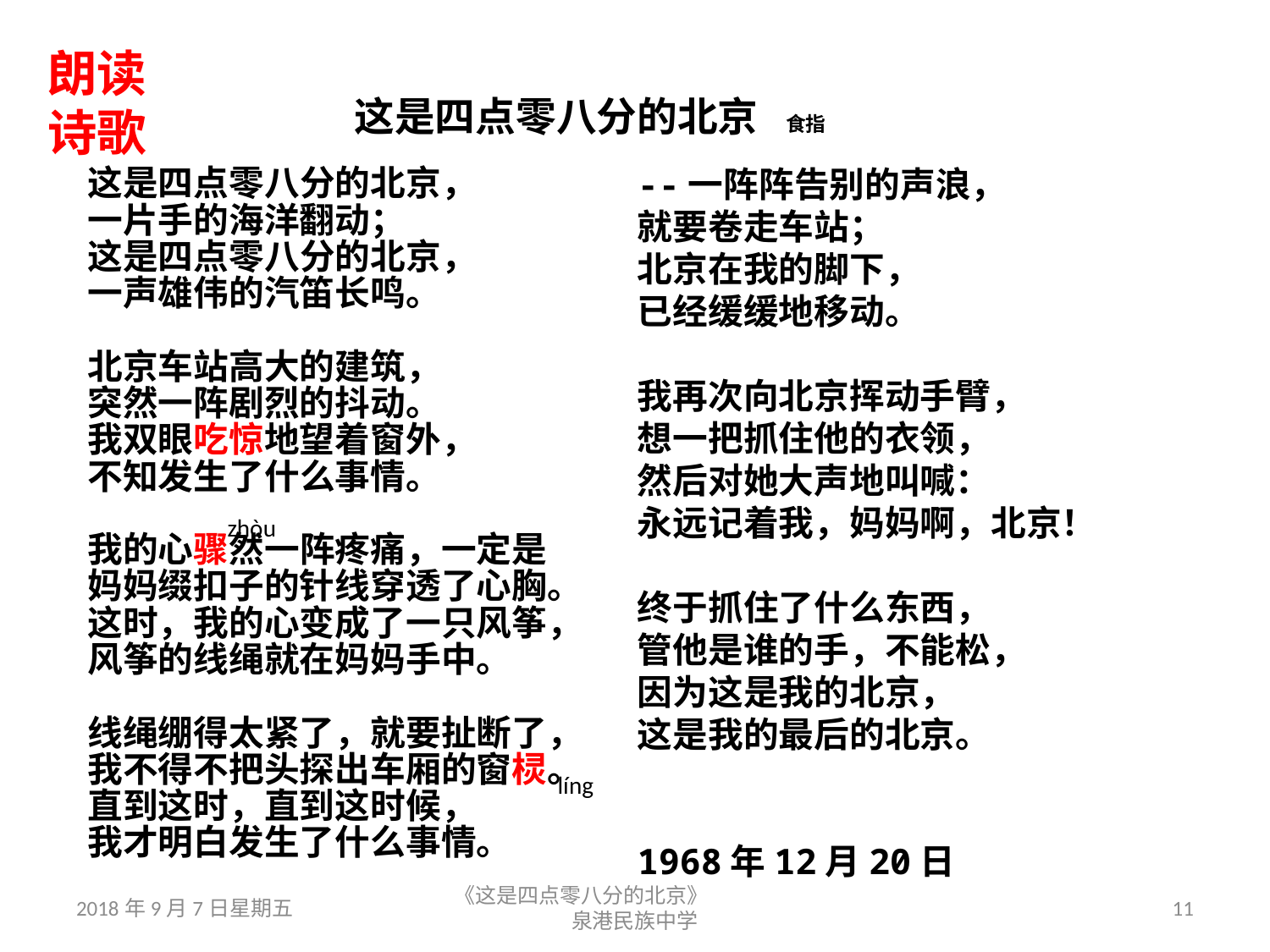

朗读诗歌
# 这是四点零八分的北京   食指
--一阵阵告别的声浪，
就要卷走车站；
北京在我的脚下，
已经缓缓地移动。

我再次向北京挥动手臂，
想一把抓住他的衣领，
然后对她大声地叫喊：
永远记着我，妈妈啊，北京！

终于抓住了什么东西，
管他是谁的手，不能松，
因为这是我的北京，
这是我的最后的北京。

                          1968年12月20日
这是四点零八分的北京，
一片手的海洋翻动；
这是四点零八分的北京，
一声雄伟的汽笛长鸣。

北京车站高大的建筑，
突然一阵剧烈的抖动。
我双眼吃惊地望着窗外，
不知发生了什么事情。

我的心骤然一阵疼痛，一定是
妈妈缀扣子的针线穿透了心胸。
这时，我的心变成了一只风筝，
风筝的线绳就在妈妈手中。

线绳绷得太紧了，就要扯断了，
我不得不把头探出车厢的窗棂。
直到这时，直到这时候，
我才明白发生了什么事情。

zhòu
líng

2018年9月7日星期五
《这是四点零八分的北京》                        泉港民族中学
11